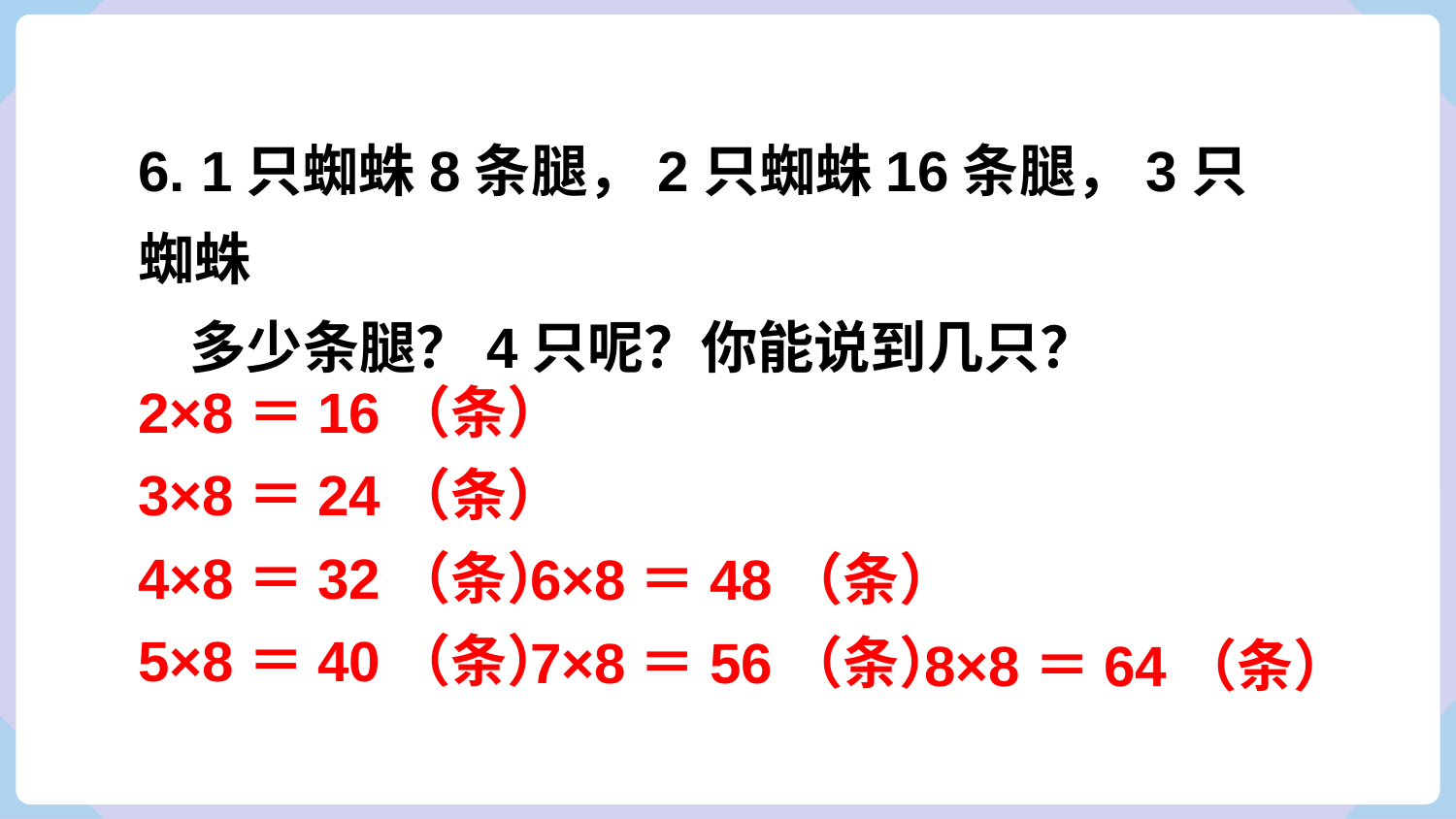

6. 1只蜘蛛8条腿，2只蜘蛛16条腿，3只蜘蛛
   多少条腿？4只呢？你能说到几只？
2×8＝16（条）
3×8＝24（条）
4×8＝32（条）
6×8＝48（条）
5×8＝40（条）
7×8＝56（条）
8×8＝64（条）